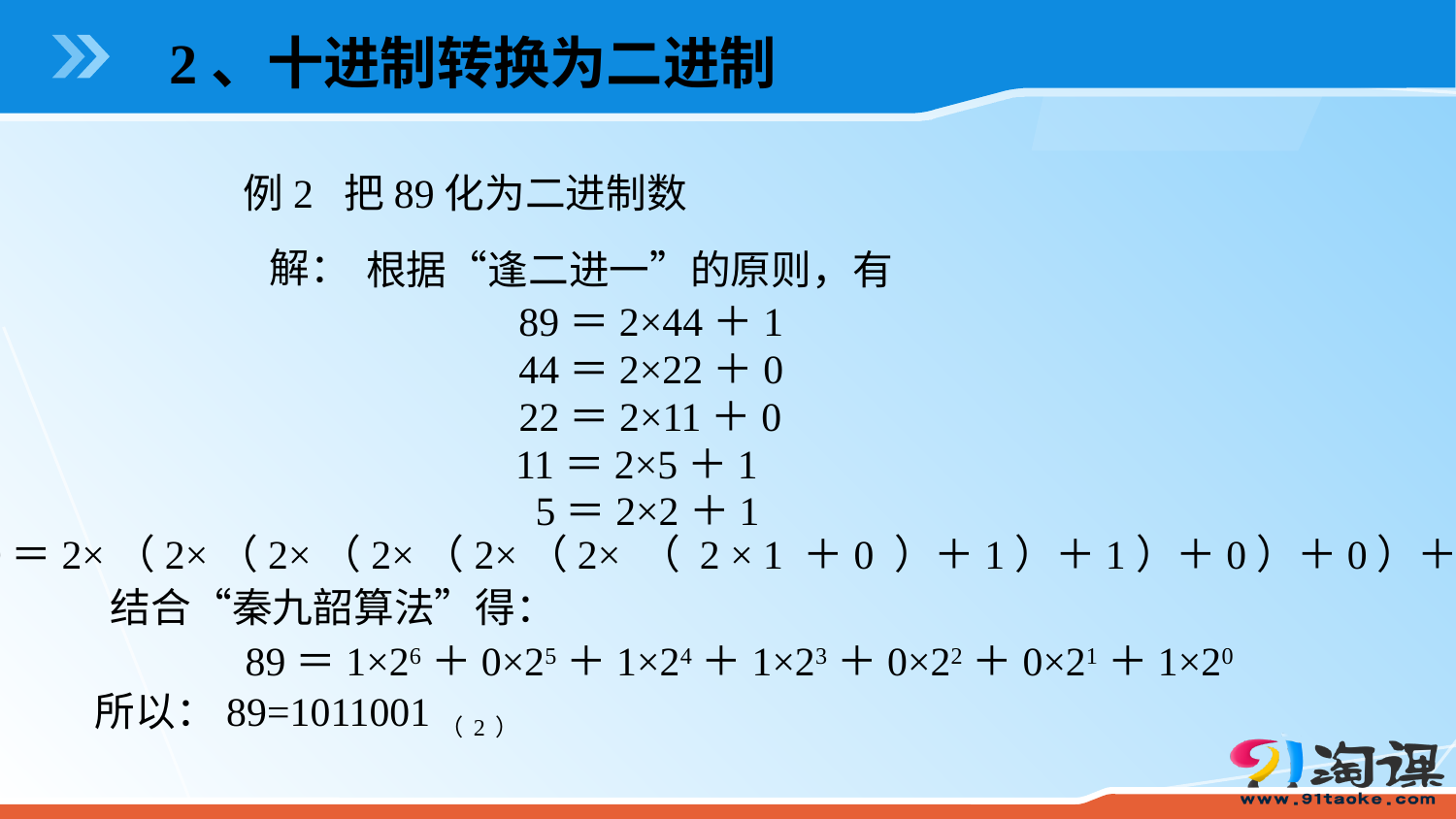

2、十进制转换为二进制

例2  把89化为二进制数
解：
根据“逢二进一”的原则，有
89＝2×44＋1
44＝2×22＋0
22＝2×11＋0
11＝2×5＋1
5＝2×2＋1
89＝2×（2×（2×（2×（2×（2× （ 2 × 1 ＋0 ）＋1）＋1）＋0）＋0）＋1
结合“秦九韶算法”得：
89＝1×26＋0×25＋1×24＋1×23＋0×22＋0×21＋1×20
所以：89=1011001（2）